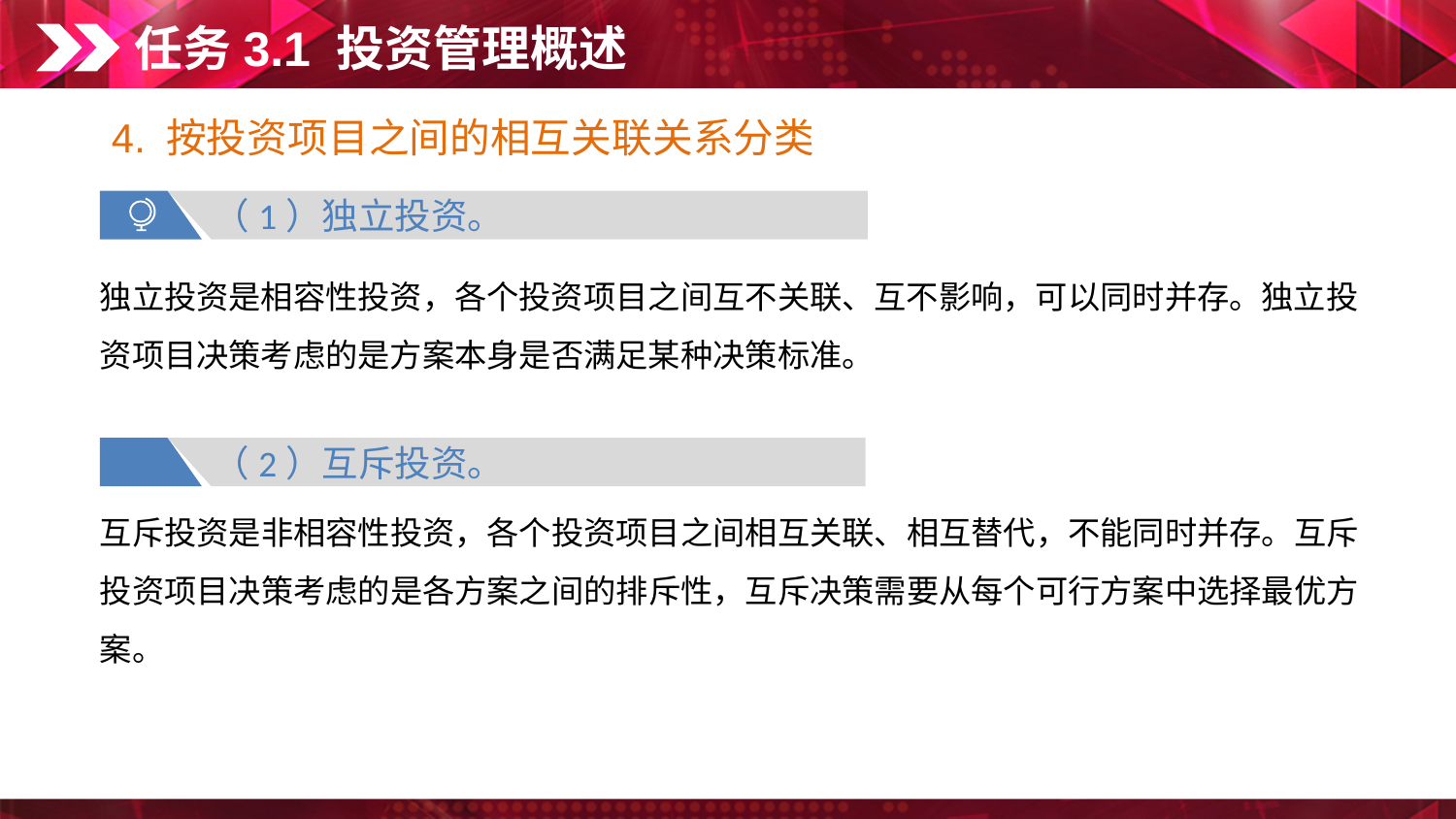

任务3.1 投资管理概述

4. 按投资项目之间的相互关联关系分类

（1）独立投资。

独立投资是相容性投资，各个投资项目之间互不关联、互不影响，可以同时并存。独立投资项目决策考虑的是方案本身是否满足某种决策标准。

（2）互斥投资。
互斥投资是非相容性投资，各个投资项目之间相互关联、相互替代，不能同时并存。互斥投资项目决策考虑的是各方案之间的排斥性，互斥决策需要从每个可行方案中选择最优方案。